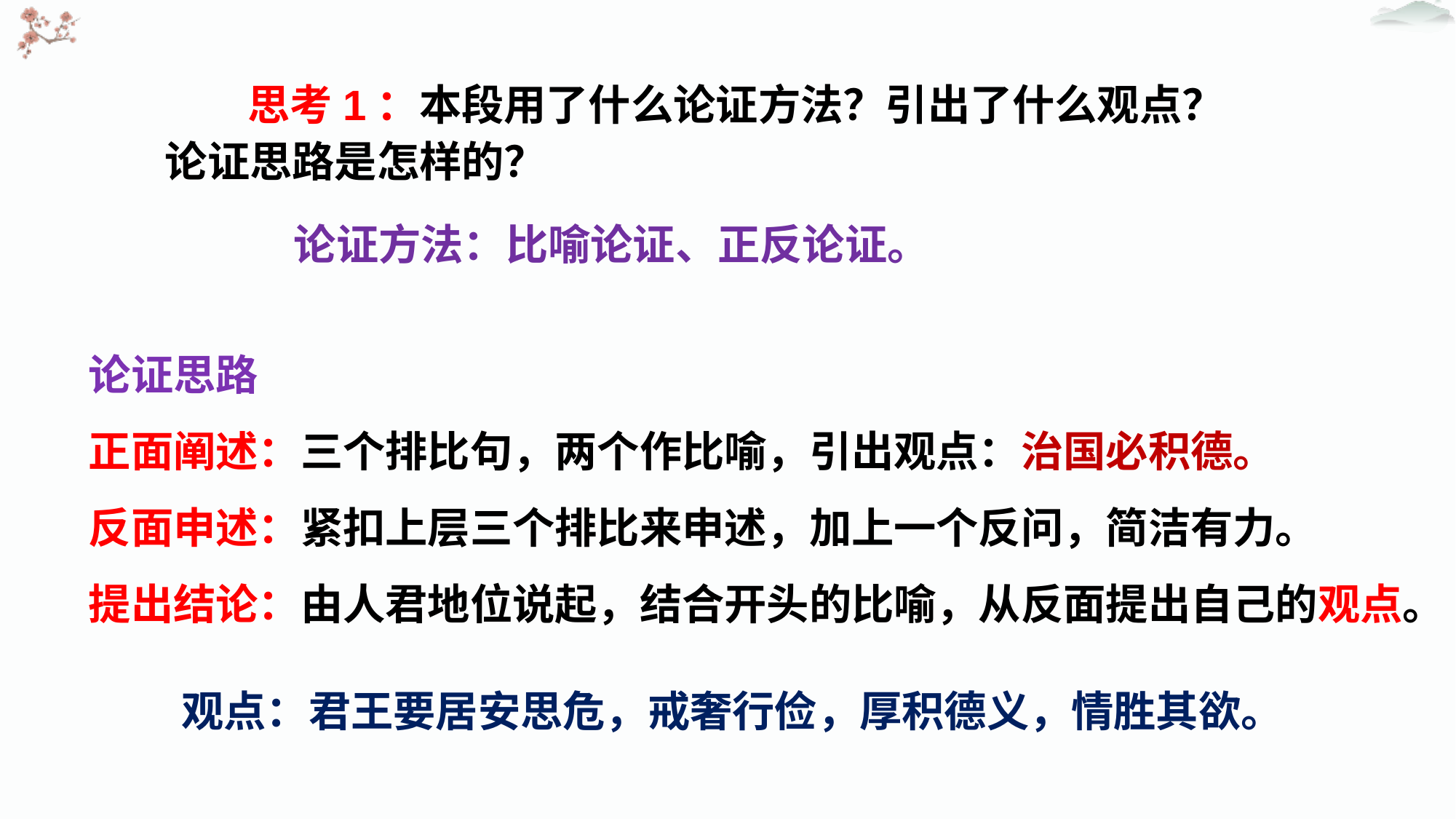

思考1：本段用了什么论证方法？引出了什么观点？论证思路是怎样的？
论证方法：比喻论证、正反论证。
论证思路
正面阐述：三个排比句，两个作比喻，引出观点：治国必积德。
反面申述：紧扣上层三个排比来申述，加上一个反问，简洁有力。
提出结论：由人君地位说起，结合开头的比喻，从反面提出自己的观点。
观点：君王要居安思危，戒奢行俭，厚积德义，情胜其欲。